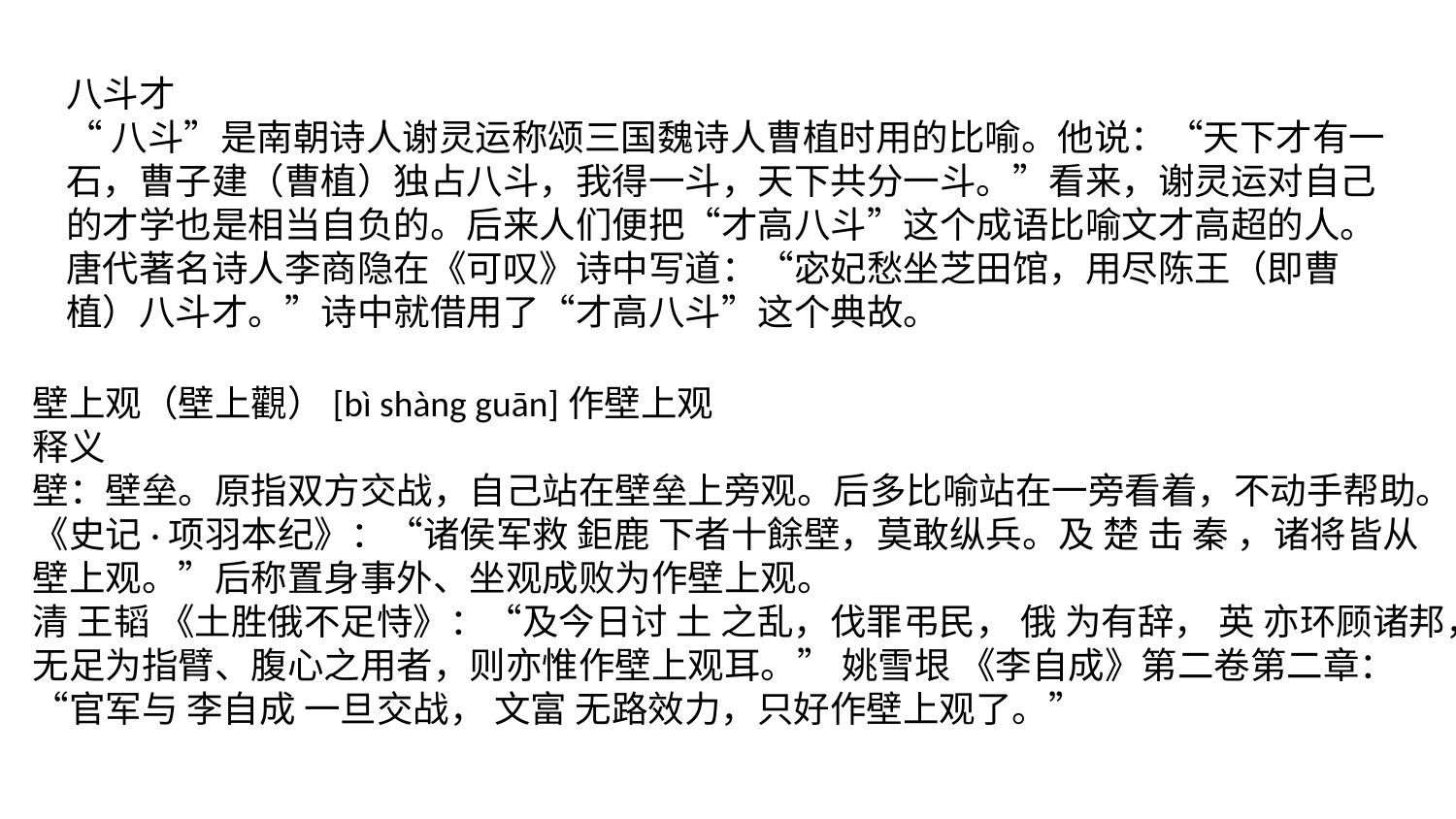

八斗才
“八斗”是南朝诗人谢灵运称颂三国魏诗人曹植时用的比喻。他说：“天下才有一石，曹子建（曹植）独占八斗，我得一斗，天下共分一斗。”看来，谢灵运对自己的才学也是相当自负的。后来人们便把“才高八斗”这个成语比喻文才高超的人。唐代著名诗人李商隐在《可叹》诗中写道：“宓妃愁坐芝田馆，用尽陈王（即曹植）八斗才。”诗中就借用了“才高八斗”这个典故。
壁上观（壁上觀）[bì shàng guān]作壁上观
释义
壁：壁垒。原指双方交战，自己站在壁垒上旁观。后多比喻站在一旁看着，不动手帮助。
《史记·项羽本纪》：“诸侯军救 鉅鹿 下者十餘壁，莫敢纵兵。及 楚 击 秦 ，诸将皆从壁上观。”后称置身事外、坐观成败为作壁上观。
清 王韬 《土胜俄不足恃》：“及今日讨 土 之乱，伐罪弔民， 俄 为有辞， 英 亦环顾诸邦，无足为指臂、腹心之用者，则亦惟作壁上观耳。” 姚雪垠 《李自成》第二卷第二章：“官军与 李自成 一旦交战， 文富 无路效力，只好作壁上观了。”